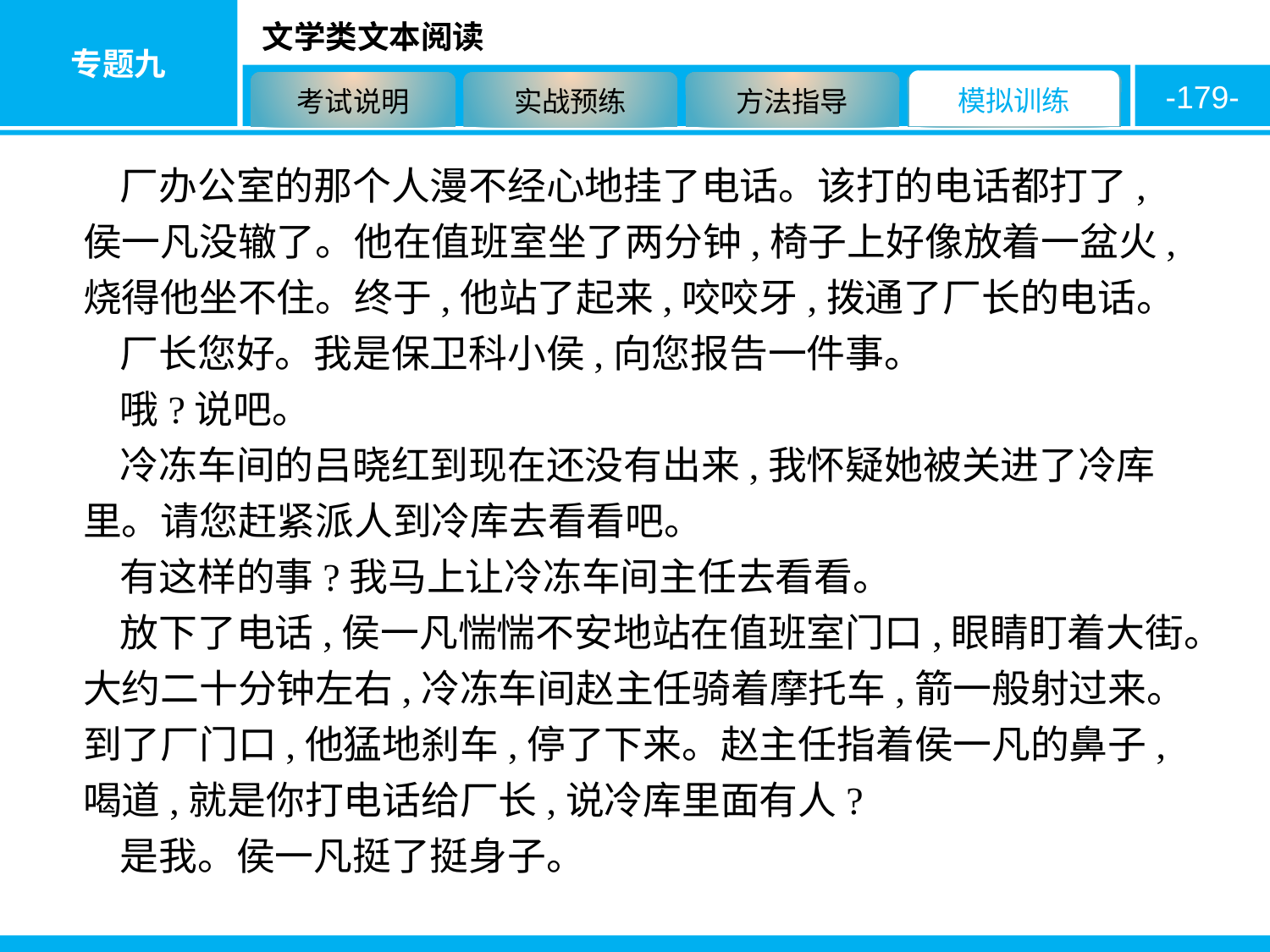

-179-
厂办公室的那个人漫不经心地挂了电话。该打的电话都打了,侯一凡没辙了。他在值班室坐了两分钟,椅子上好像放着一盆火,烧得他坐不住。终于,他站了起来,咬咬牙,拨通了厂长的电话。
厂长您好。我是保卫科小侯,向您报告一件事。
哦?说吧。
冷冻车间的吕晓红到现在还没有出来,我怀疑她被关进了冷库里。请您赶紧派人到冷库去看看吧。
有这样的事?我马上让冷冻车间主任去看看。
放下了电话,侯一凡惴惴不安地站在值班室门口,眼睛盯着大街。大约二十分钟左右,冷冻车间赵主任骑着摩托车,箭一般射过来。到了厂门口,他猛地刹车,停了下来。赵主任指着侯一凡的鼻子,喝道,就是你打电话给厂长,说冷库里面有人?
是我。侯一凡挺了挺身子。